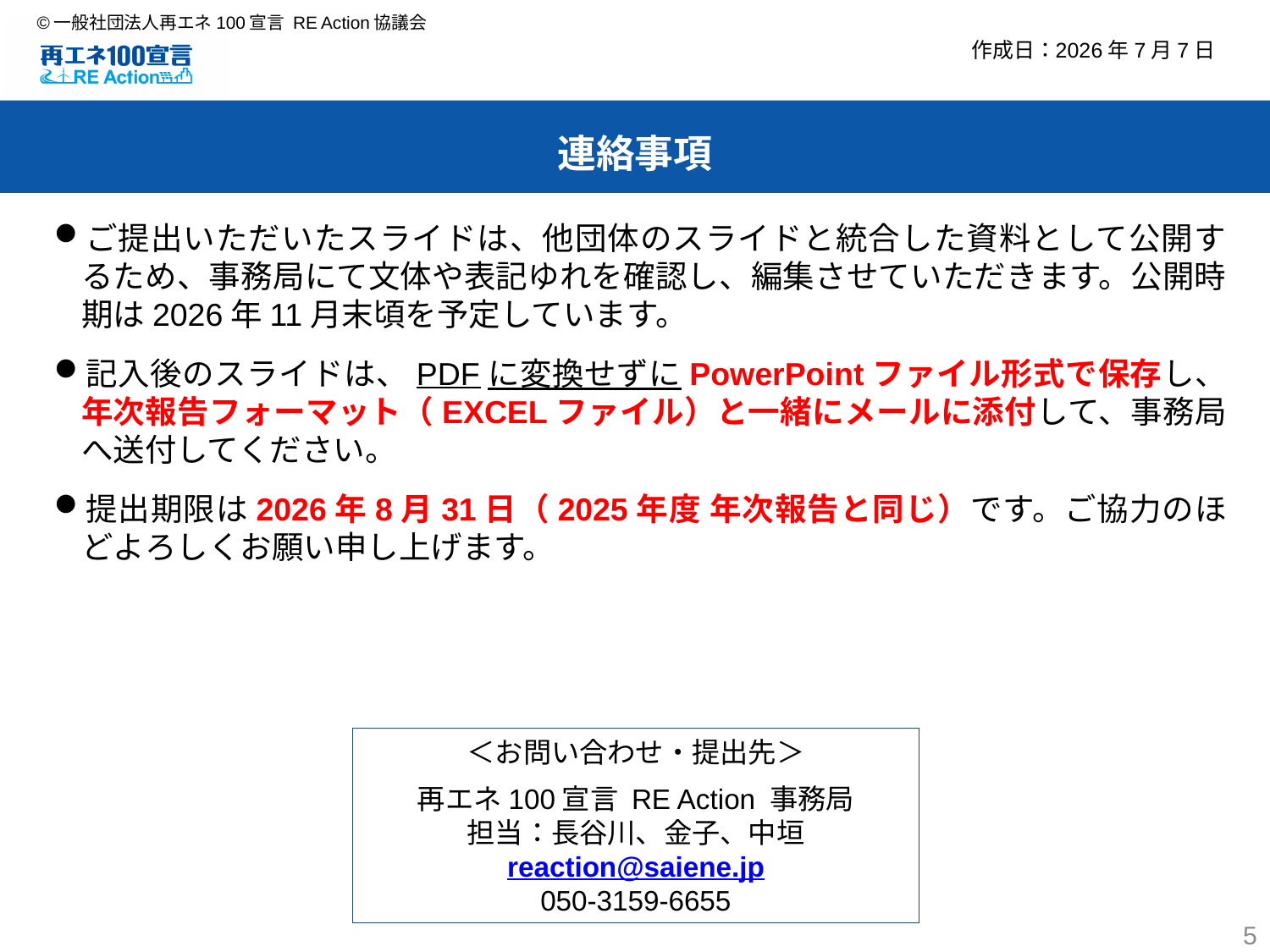

2026年7月7日

連絡事項

ご提出いただいたスライドは、他団体のスライドと統合した資料として公開するため、事務局にて文体や表記ゆれを確認し、編集させていただきます。公開時期は2026年11月末頃を予定しています。
記入後のスライドは、PDFに変換せずにPowerPointファイル形式で保存し、年次報告フォーマット（EXCELファイル）と一緒にメールに添付して、事務局へ送付してください。
提出期限は2026年8月31日（2025年度 年次報告と同じ）です。ご協力のほどよろしくお願い申し上げます。

＜お問い合わせ・提出先＞
再エネ100宣言 RE Action 事務局
担当：長谷川、金子、中垣
reaction@saiene.jp
050-3159-6655
5